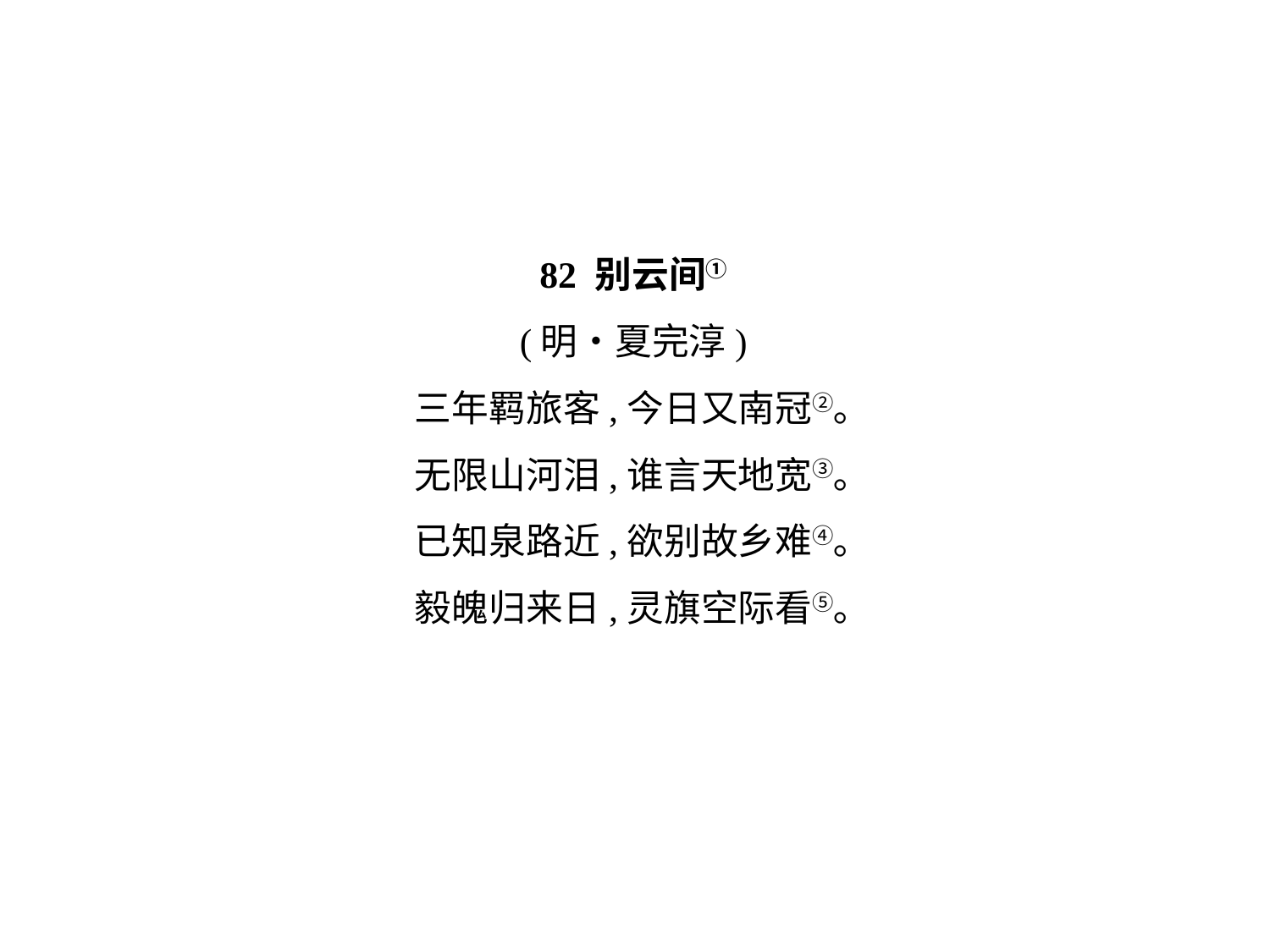

82 别云间①
(明•夏完淳)
三年羁旅客,今日又南冠②｡
无限山河泪,谁言天地宽③｡
已知泉路近,欲别故乡难④｡
毅魄归来日,灵旗空际看⑤｡